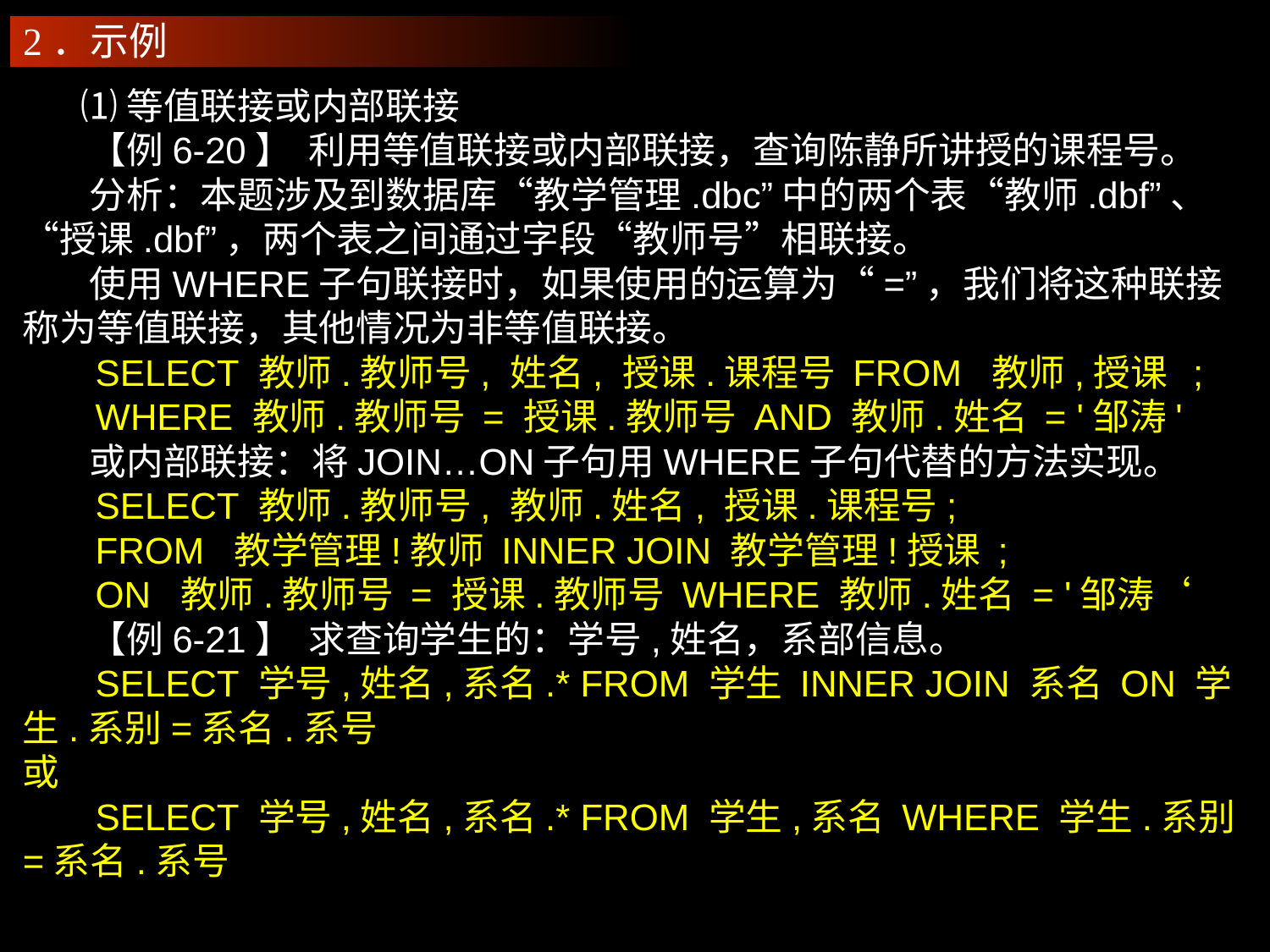

2．示例
       ⑴等值联接或内部联接
       【例6-20】  利用等值联接或内部联接，查询陈静所讲授的课程号。
       分析：本题涉及到数据库“教学管理.dbc”中的两个表“教师.dbf”、“授课.dbf”，两个表之间通过字段“教师号”相联接。
       使用WHERE子句联接时，如果使用的运算为“=”，我们将这种联接称为等值联接，其他情况为非等值联接。
       SELECT 教师.教师号, 姓名, 授课.课程号 FROM  教师,授课  ;
       WHERE 教师.教师号 = 授课.教师号 AND 教师.姓名 = '邹涛'
       或内部联接：将JOIN…ON子句用WHERE子句代替的方法实现。
       SELECT 教师.教师号, 教师.姓名, 授课.课程号;
       FROM  教学管理!教师 INNER JOIN 教学管理!授课 ;
       ON  教师.教师号 = 授课.教师号 WHERE 教师.姓名 = '邹涛‘
       【例6-21】  求查询学生的：学号,姓名，系部信息。
       SELECT 学号,姓名,系名.* FROM 学生 INNER JOIN 系名 ON 学生.系别=系名.系号
或
       SELECT 学号,姓名,系名.* FROM 学生,系名 WHERE 学生.系别=系名.系号